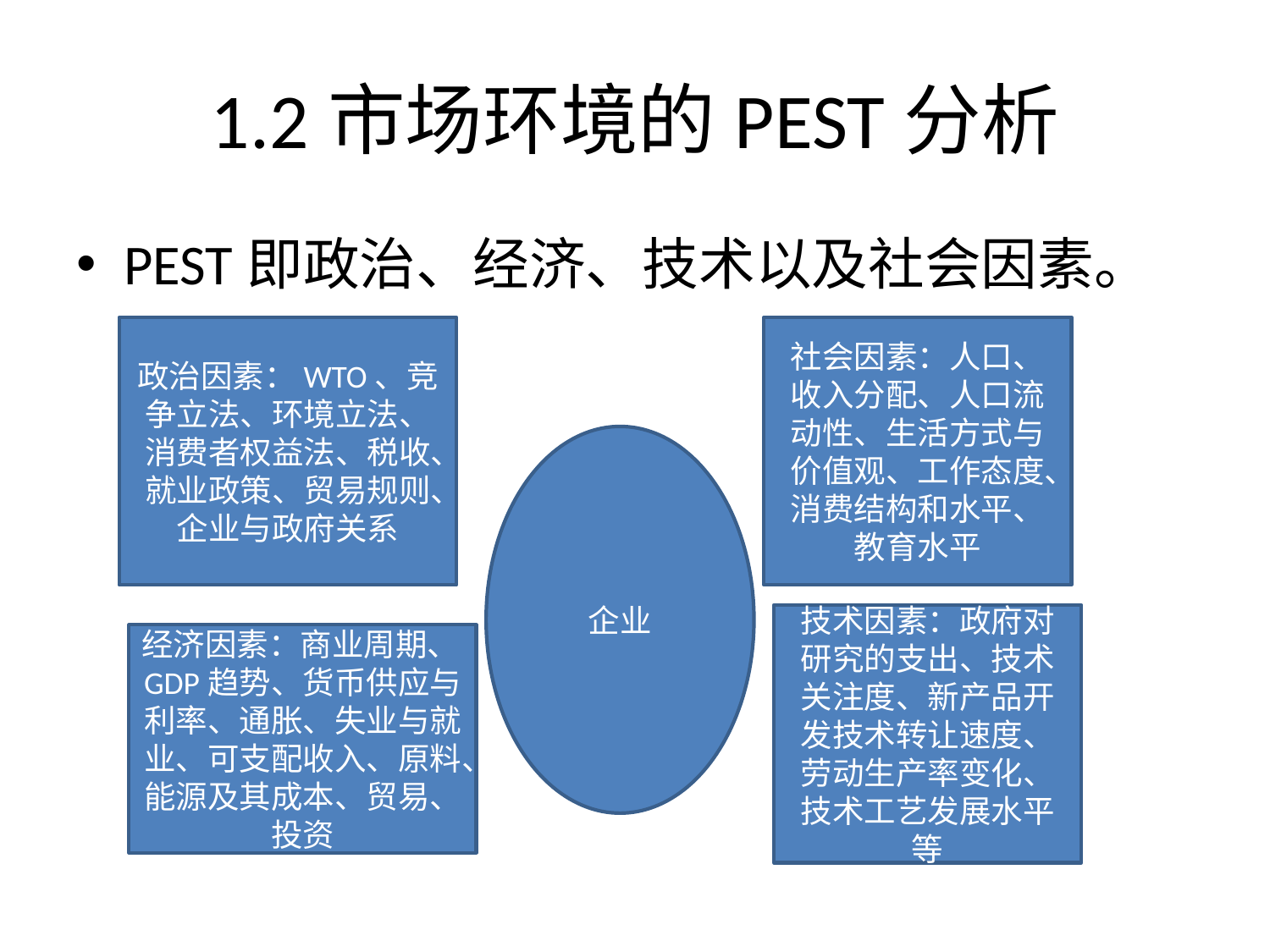

# 1.2市场环境的PEST分析
PEST即政治、经济、技术以及社会因素。

政治因素：WTO、竞争立法、环境立法、消费者权益法、税收、就业政策、贸易规则、企业与政府关系
社会因素：人口、收入分配、人口流动性、生活方式与价值观、工作态度、消费结构和水平、教育水平
企业
技术因素：政府对研究的支出、技术关注度、新产品开发技术转让速度、劳动生产率变化、技术工艺发展水平等
经济因素：商业周期、GDP趋势、货币供应与利率、通胀、失业与就业、可支配收入、原料、能源及其成本、贸易、投资